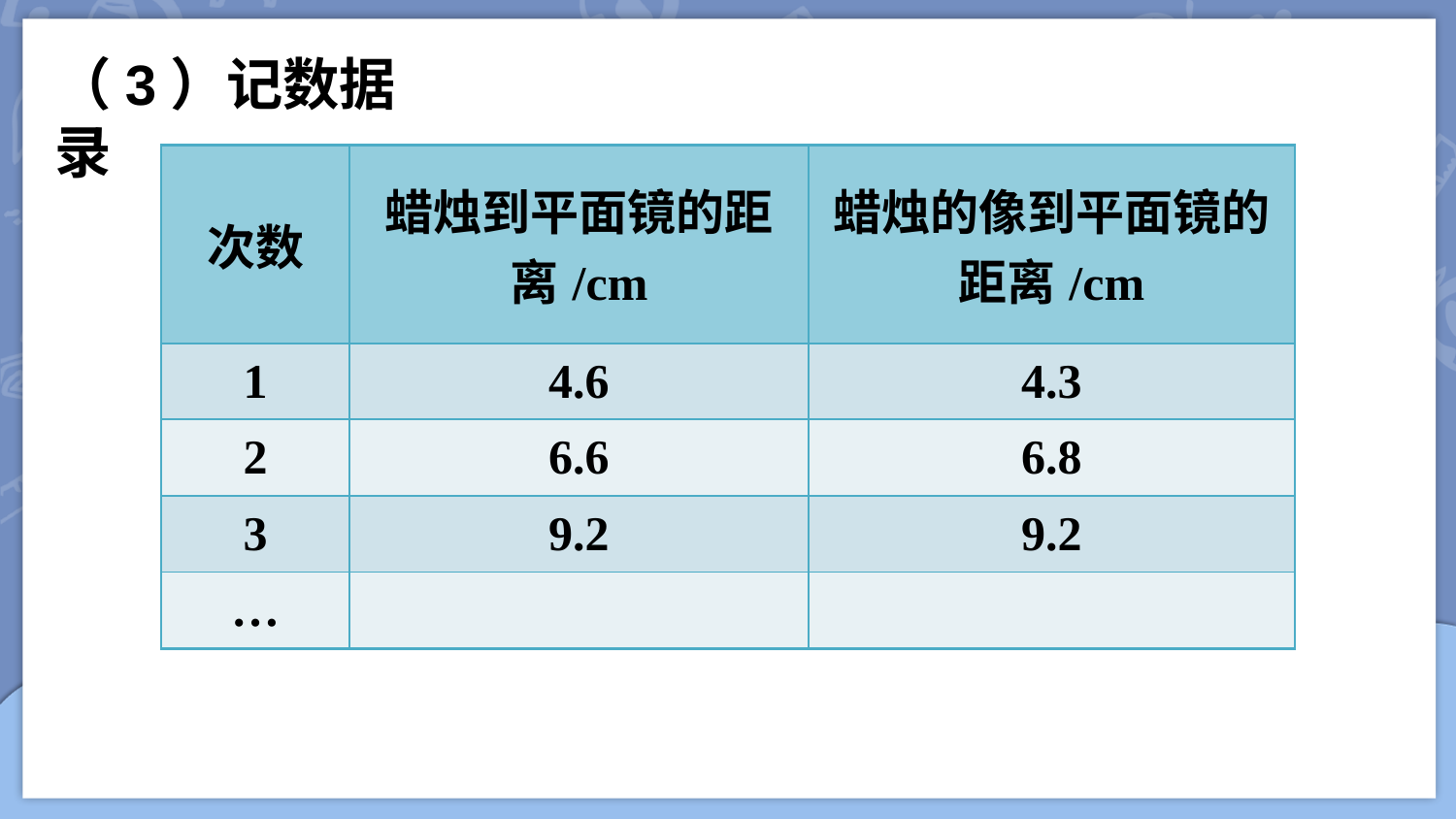

（3）记数据录
| 次数 | 蜡烛到平面镜的距离/cm | 蜡烛的像到平面镜的距离/cm |
| --- | --- | --- |
| 1 | 4.6 | 4.3 |
| 2 | 6.6 | 6.8 |
| 3 | 9.2 | 9.2 |
| … |  |  |